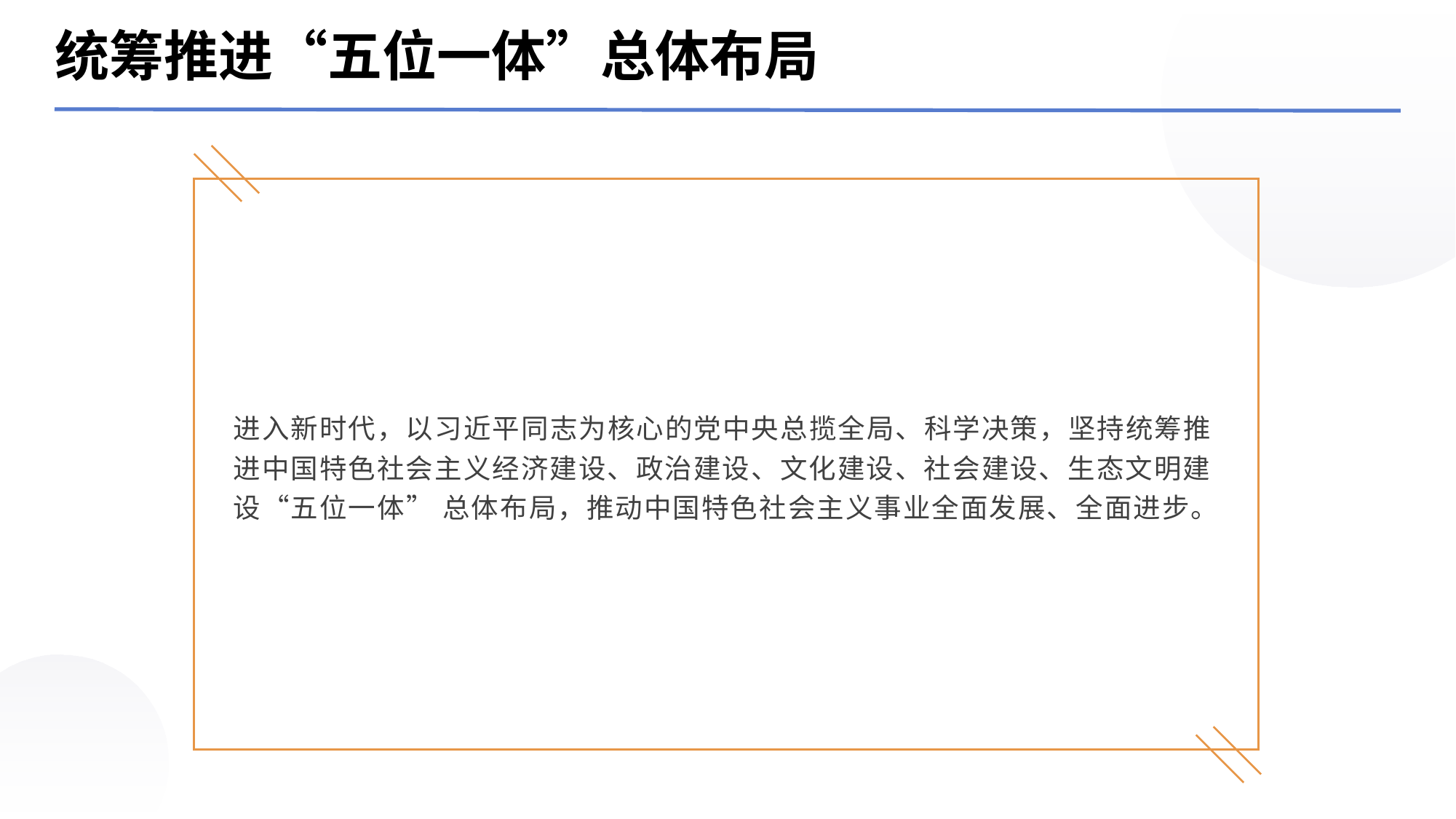

统筹推进“五位一体”总体布局

进入新时代，以习近平同志为核心的党中央总揽全局、科学决策，坚持统筹推进中国特色社会主义经济建设、政治建设、文化建设、社会建设、生态文明建设“五位一体” 总体布局，推动中国特色社会主义事业全面发展、全面进步。